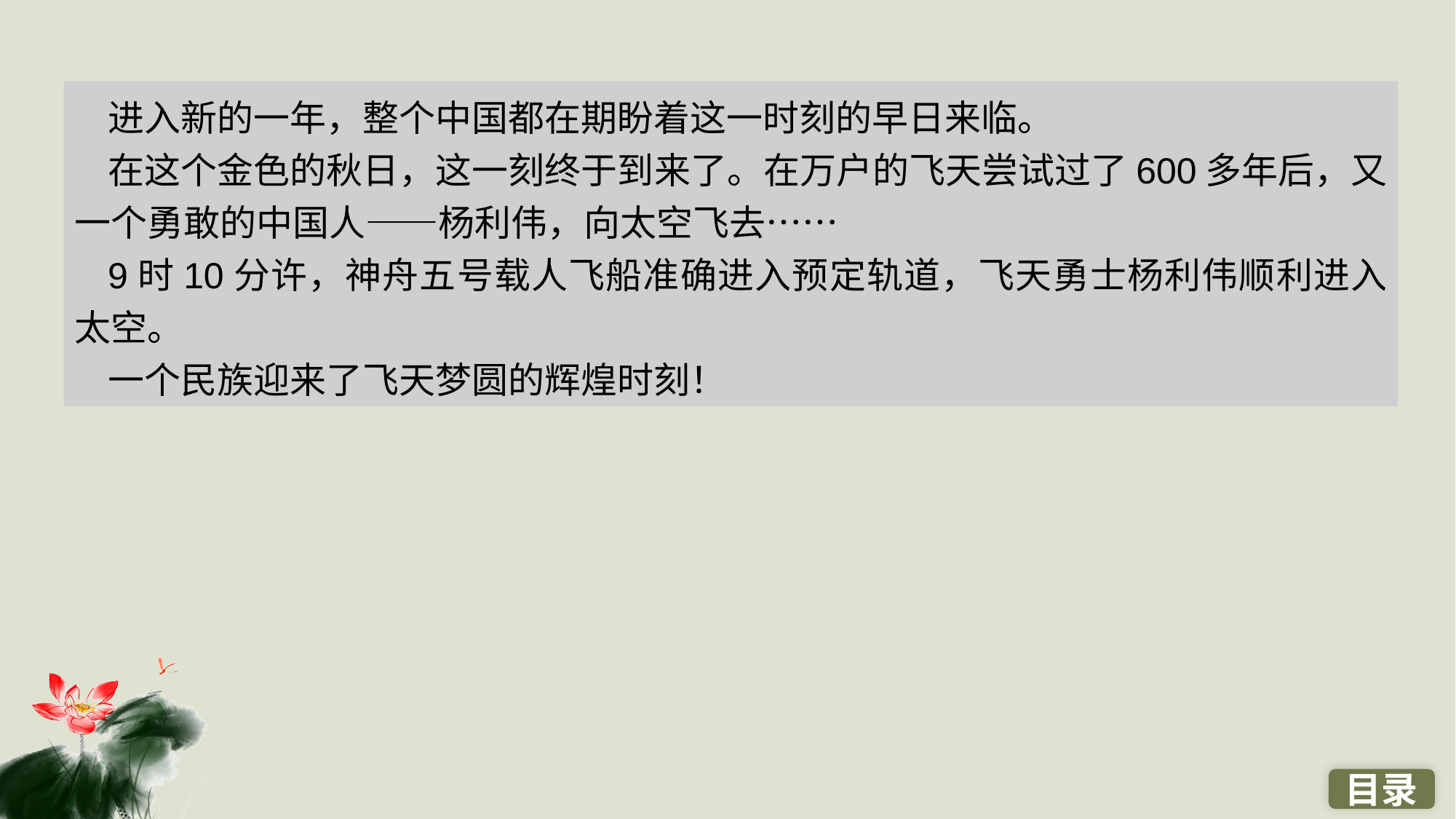

进入新的一年，整个中国都在期盼着这一时刻的早日来临。
   在这个金色的秋日，这一刻终于到来了。在万户的飞天尝试过了600多年后，又一个勇敢的中国人——杨利伟，向太空飞去……
   9时10分许，神舟五号载人飞船准确进入预定轨道，飞天勇士杨利伟顺利进入太空。
   一个民族迎来了飞天梦圆的辉煌时刻！